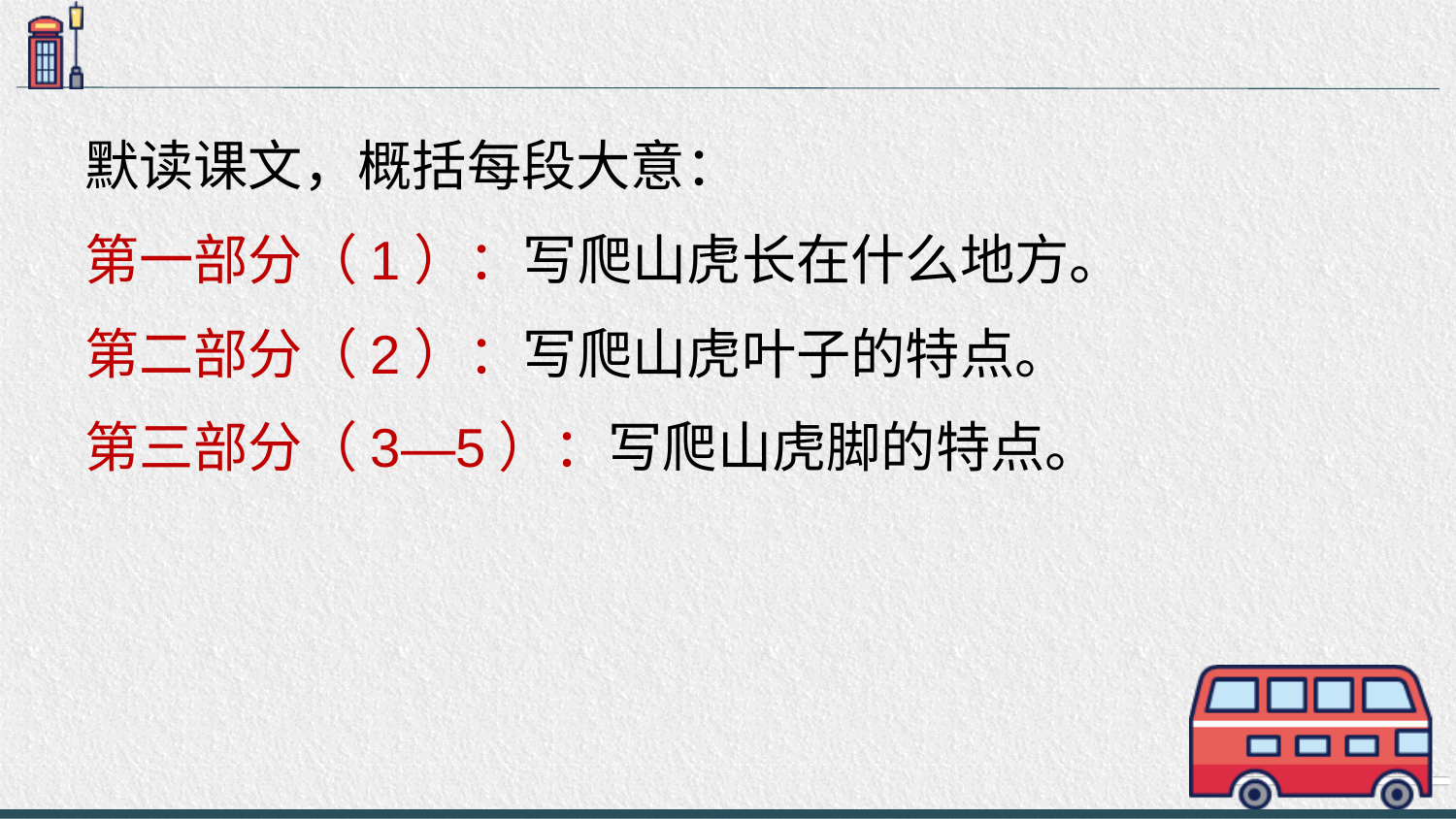

默读课文，概括每段大意：
第一部分（1）：写爬山虎长在什么地方。
第二部分（2）：写爬山虎叶子的特点。
第三部分（3—5）：写爬山虎脚的特点。